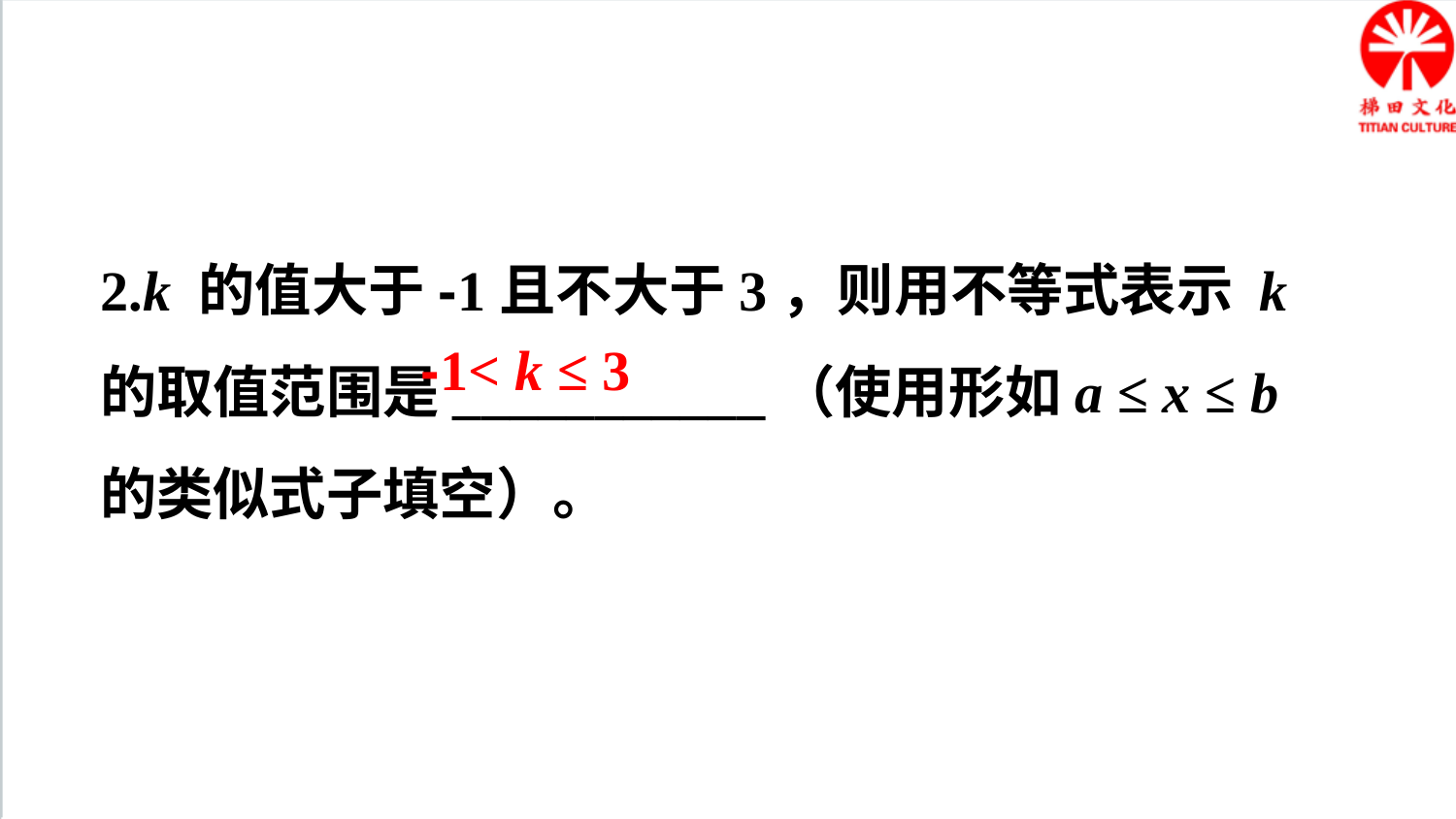

2.k 的值大于-1且不大于3，则用不等式表示 k的取值范围是___________（使用形如a ≤ x ≤ b的类似式子填空）。
-1< k ≤ 3